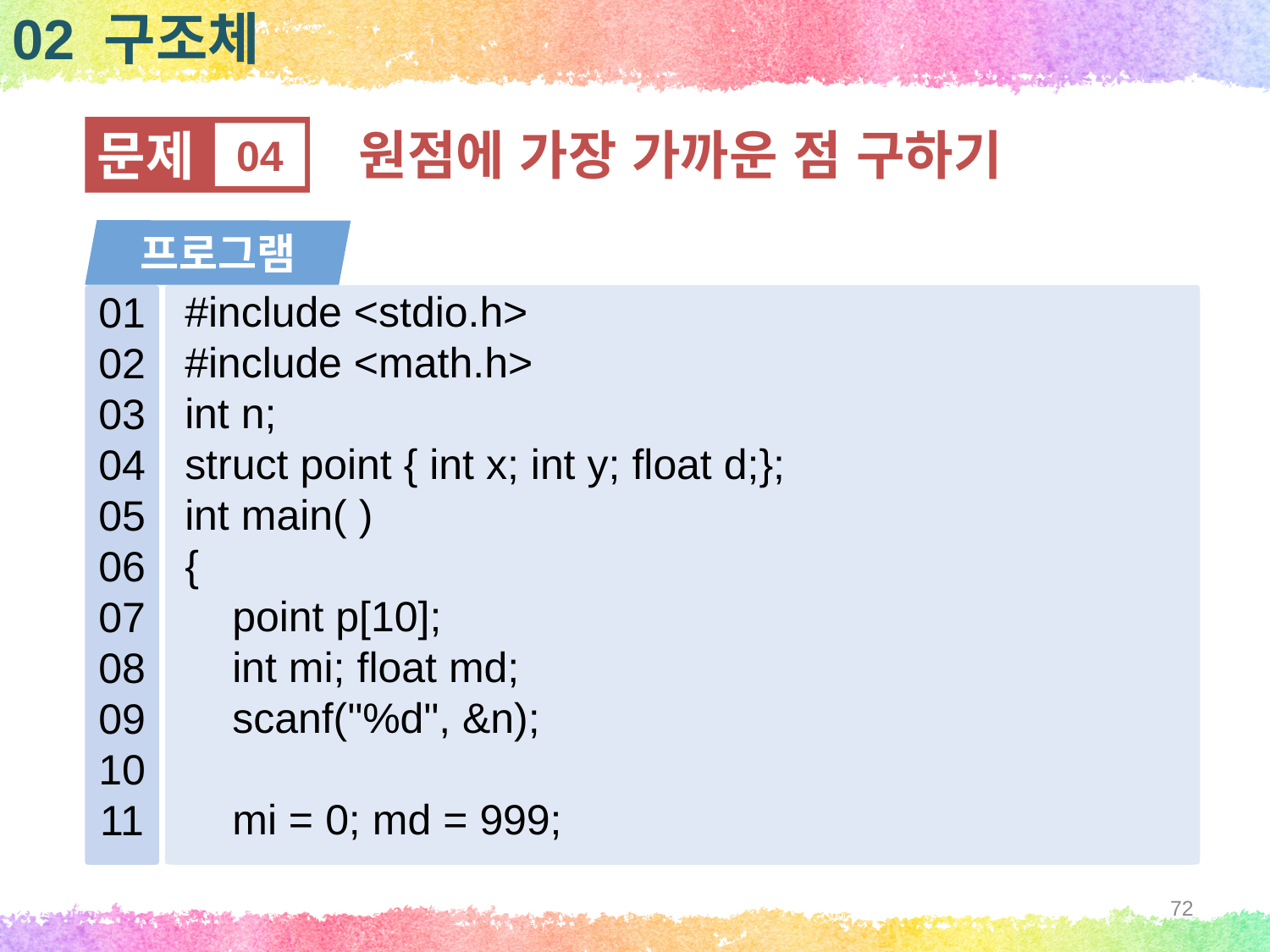

02 구조체
문제
04
원점에 가장 가까운 점 구하기
프로그램
#include <stdio.h>
#include <math.h>
int n;
struct point { int x; int y; float d;};
int main( )
{
    point p[10];
    int mi; float md;
    scanf("%d", &n);

    mi = 0; md = 999;
01
02
03
04
05
06
07
08
09
10
11
72